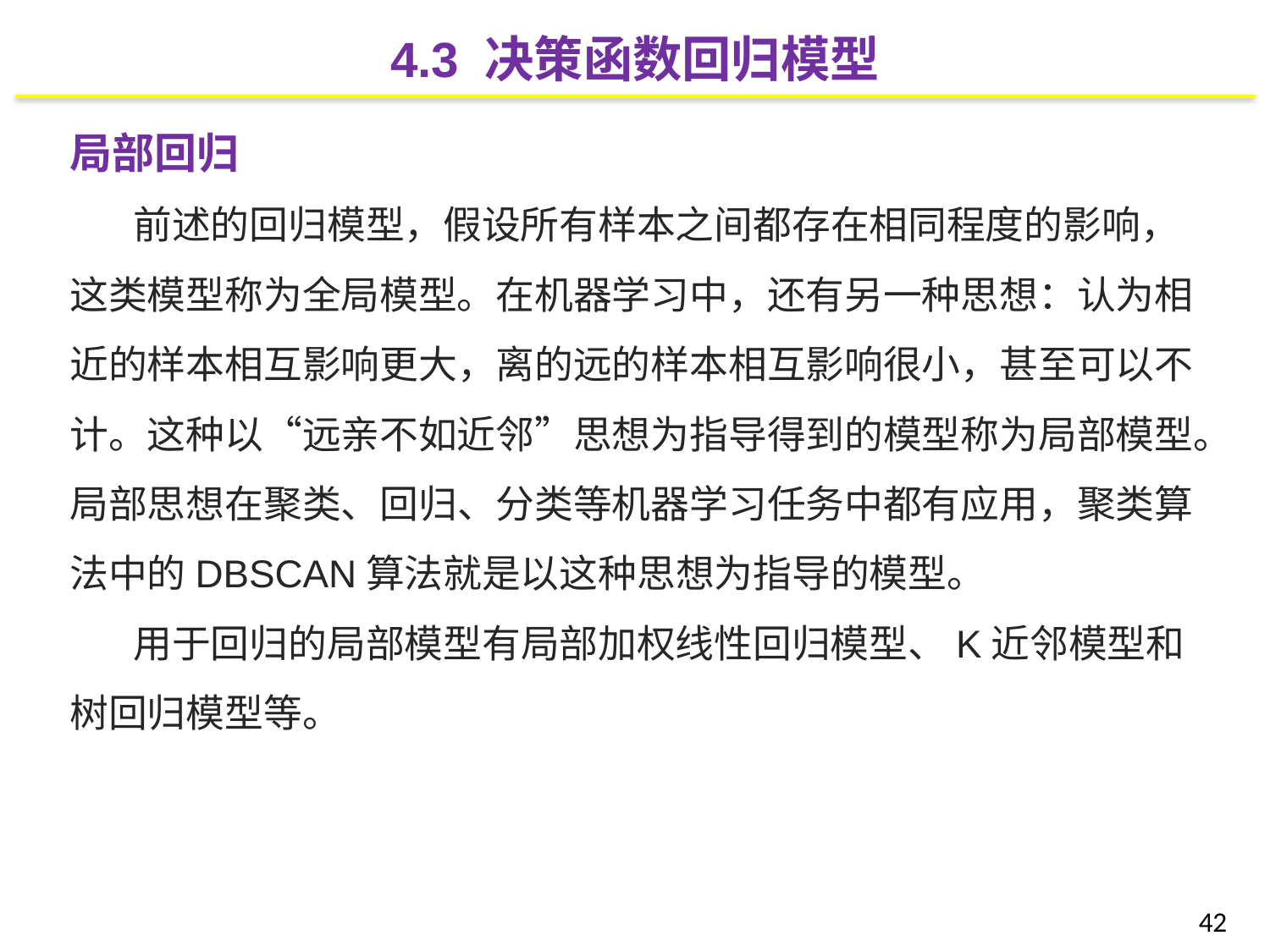

4.3 决策函数回归模型
局部回归
前述的回归模型，假设所有样本之间都存在相同程度的影响，这类模型称为全局模型。在机器学习中，还有另一种思想：认为相近的样本相互影响更大，离的远的样本相互影响很小，甚至可以不计。这种以“远亲不如近邻”思想为指导得到的模型称为局部模型。局部思想在聚类、回归、分类等机器学习任务中都有应用，聚类算法中的DBSCAN算法就是以这种思想为指导的模型。
用于回归的局部模型有局部加权线性回归模型、K近邻模型和树回归模型等。
42